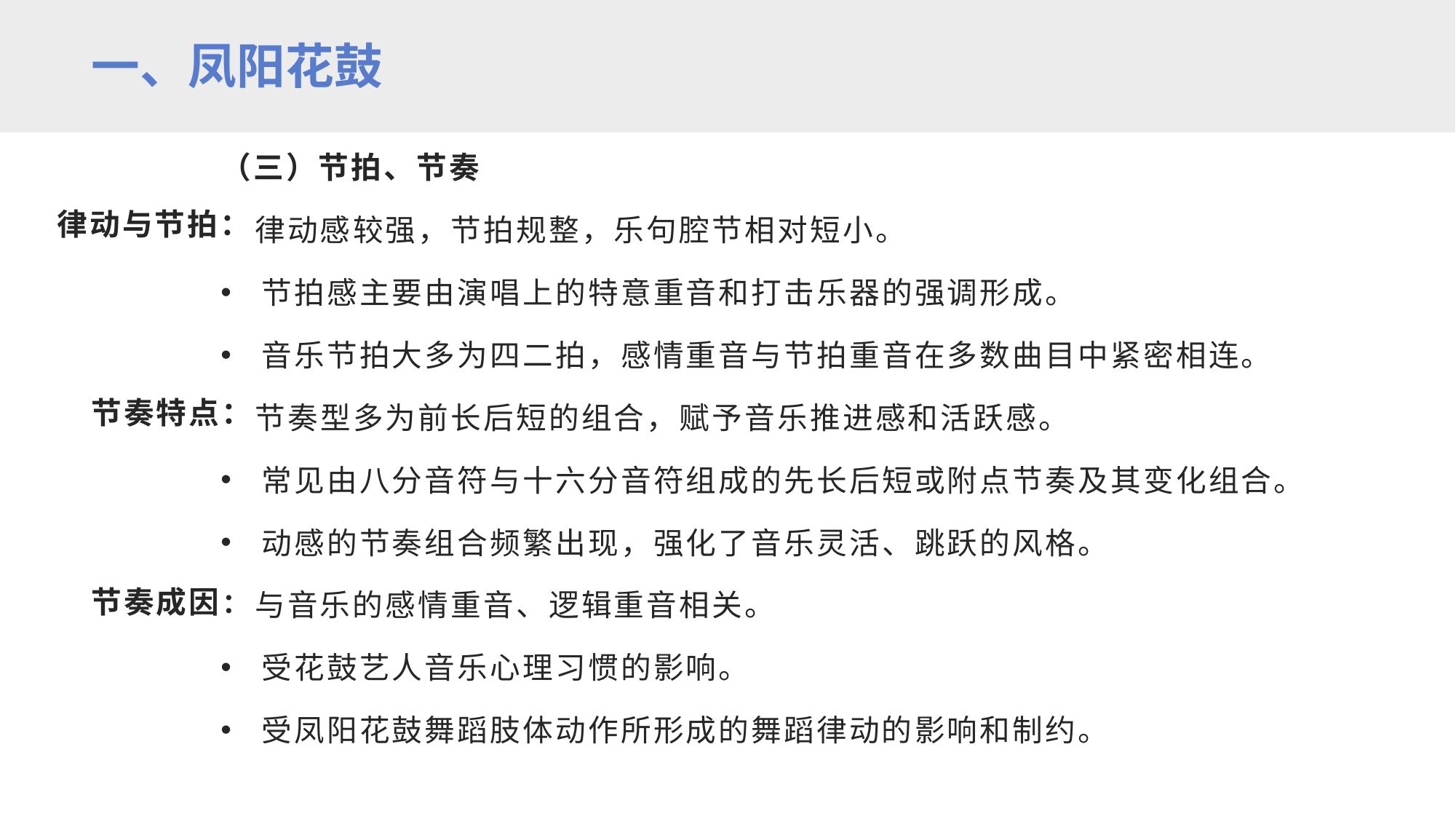

一、凤阳花鼓
（三）节拍、节奏
   律动感较强，节拍规整，乐句腔节相对短小。
节拍感主要由演唱上的特意重音和打击乐器的强调形成。
音乐节拍大多为四二拍，感情重音与节拍重音在多数曲目中紧密相连。
   节奏型多为前长后短的组合，赋予音乐推进感和活跃感。
常见由八分音符与十六分音符组成的先长后短或附点节奏及其变化组合。
动感的节奏组合频繁出现，强化了音乐灵活、跳跃的风格。
   与音乐的感情重音、逻辑重音相关。
受花鼓艺人音乐心理习惯的影响。
受凤阳花鼓舞蹈肢体动作所形成的舞蹈律动的影响和制约。
律动与节拍：
节奏特点：

节奏成因：